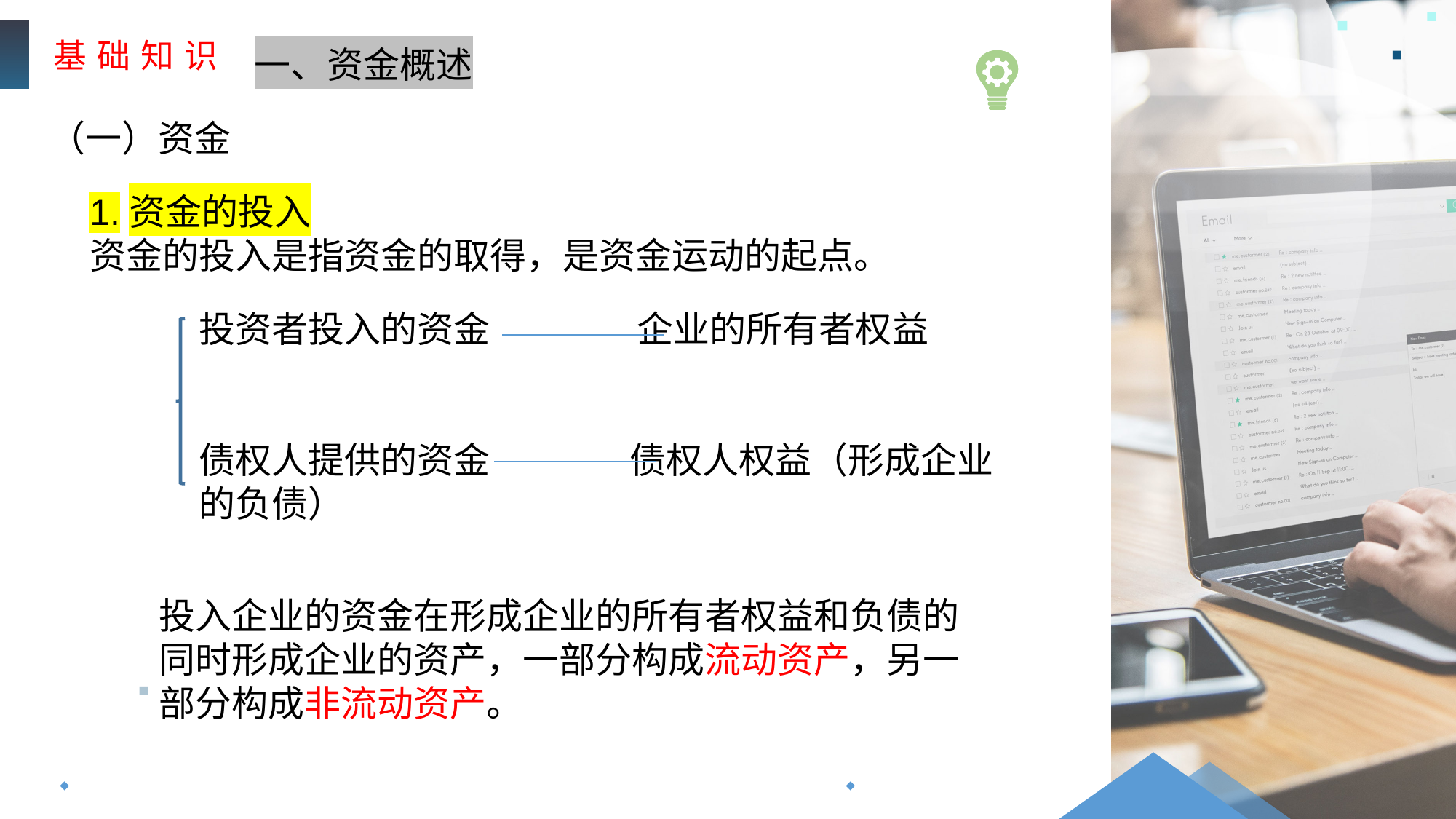

基 础 知 识

一、资金概述

（一）资金
1.资金的投入
资金的投入是指资金的取得，是资金运动的起点。
投资者投入的资金                  企业的所有者权益

债权人提供的资金                 债权人权益（形成企业的负债）

投入企业的资金在形成企业的所有者权益和负债的同时形成企业的资产，一部分构成流动资产，另一部分构成非流动资产。